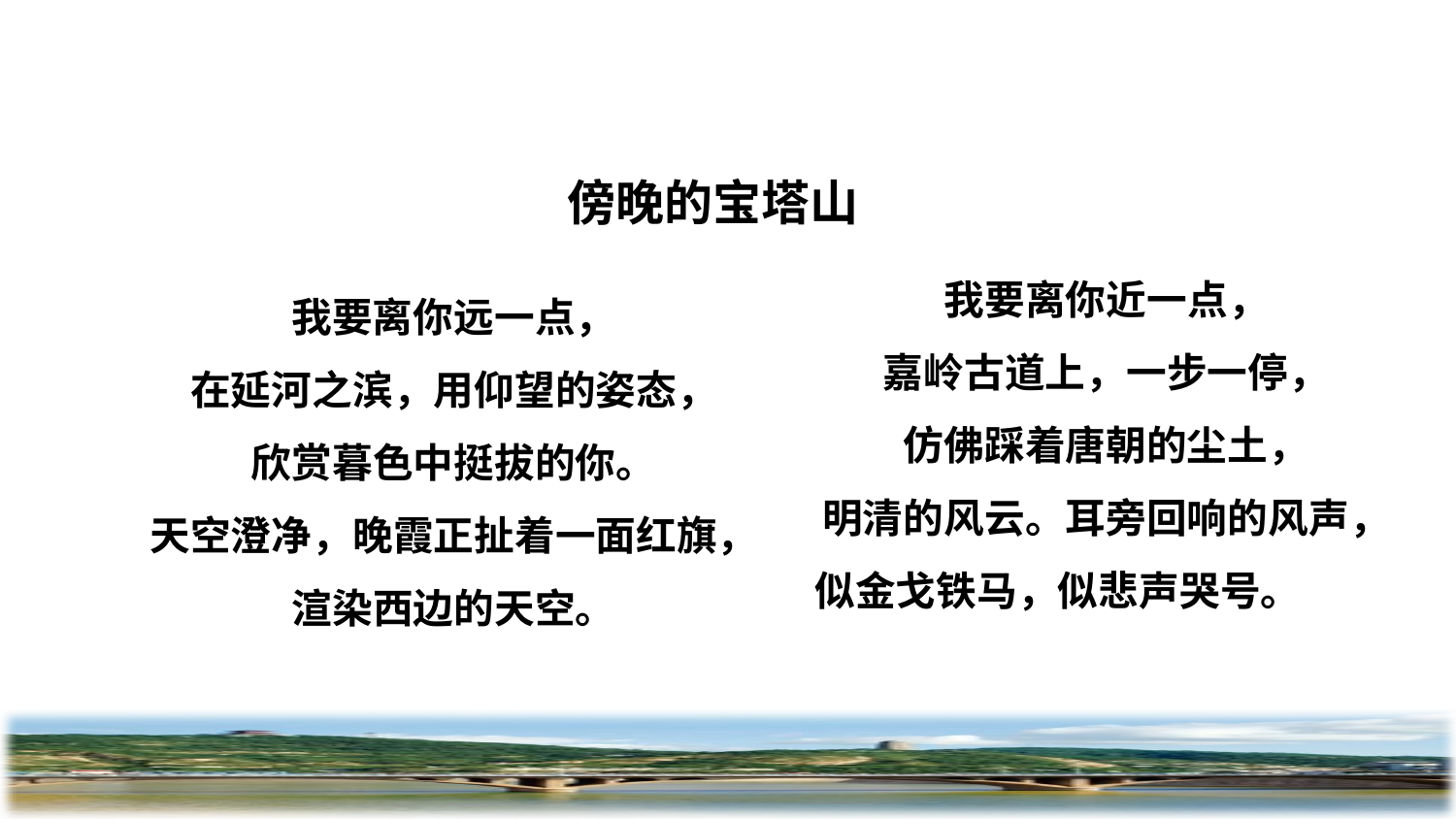

傍晚的宝塔山
我要离你近一点，
嘉岭古道上，一步一停，
仿佛踩着唐朝的尘土，
明清的风云。耳旁回响的风声，
似金戈铁马，似悲声哭号。
我要离你远一点，
在延河之滨，用仰望的姿态，
欣赏暮色中挺拔的你。
天空澄净，晚霞正扯着一面红旗，
渲染西边的天空。